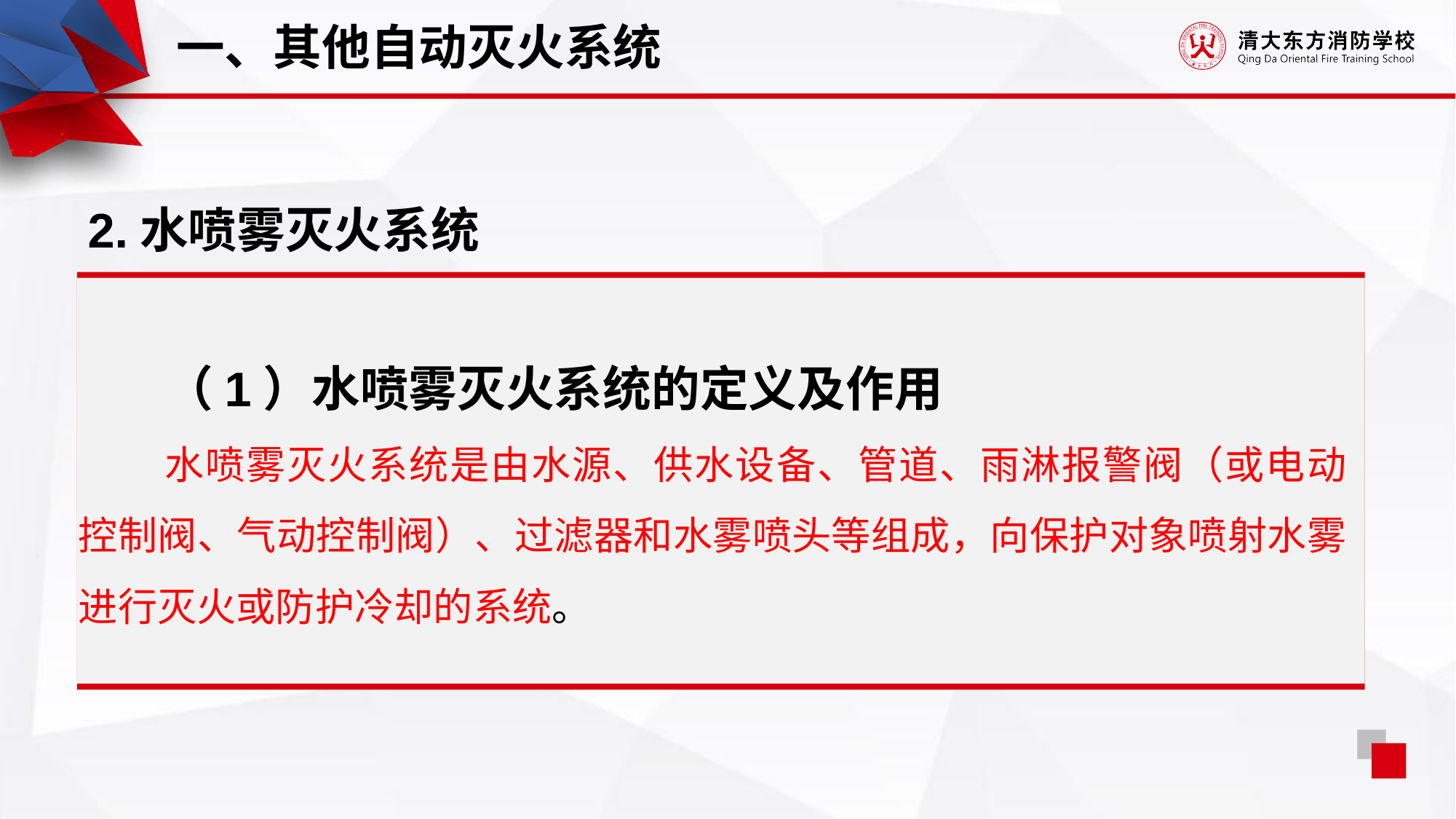

一、其他自动灭火系统

2.水喷雾灭火系统

（1）水喷雾灭火系统的定义及作用
水喷雾灭火系统是由水源、供水设备、管道、雨淋报警阀（或电动控制阀、气动控制阀）、过滤器和水雾喷头等组成，向保护对象喷射水雾进行灭火或防护冷却的系统。